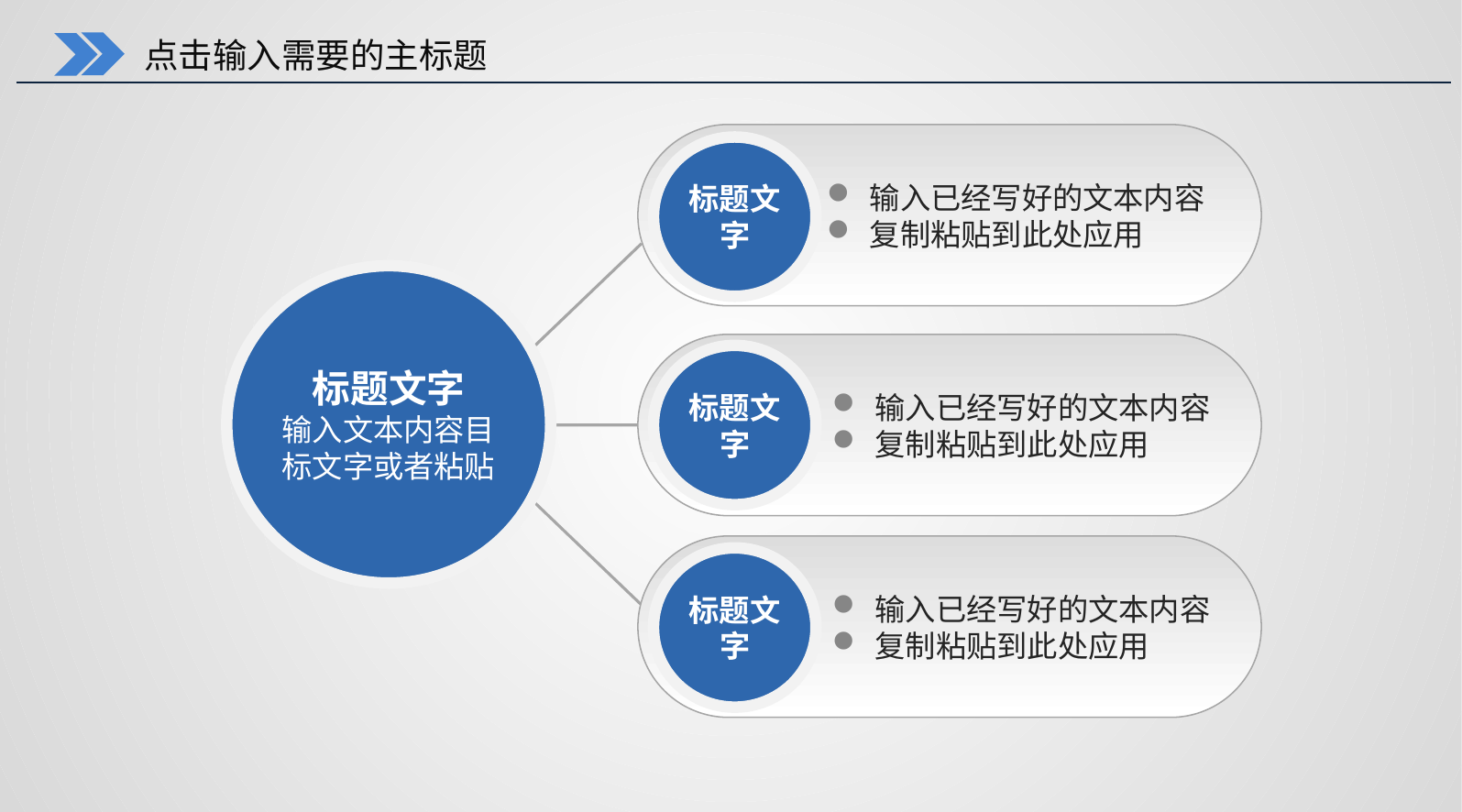

点击输入需要的主标题

输入已经写好的文本内容
复制粘贴到此处应用
标题文字

标题文字
输入文本内容目标文字或者粘贴
输入已经写好的文本内容
复制粘贴到此处应用
标题文字

输入已经写好的文本内容
复制粘贴到此处应用
标题文字